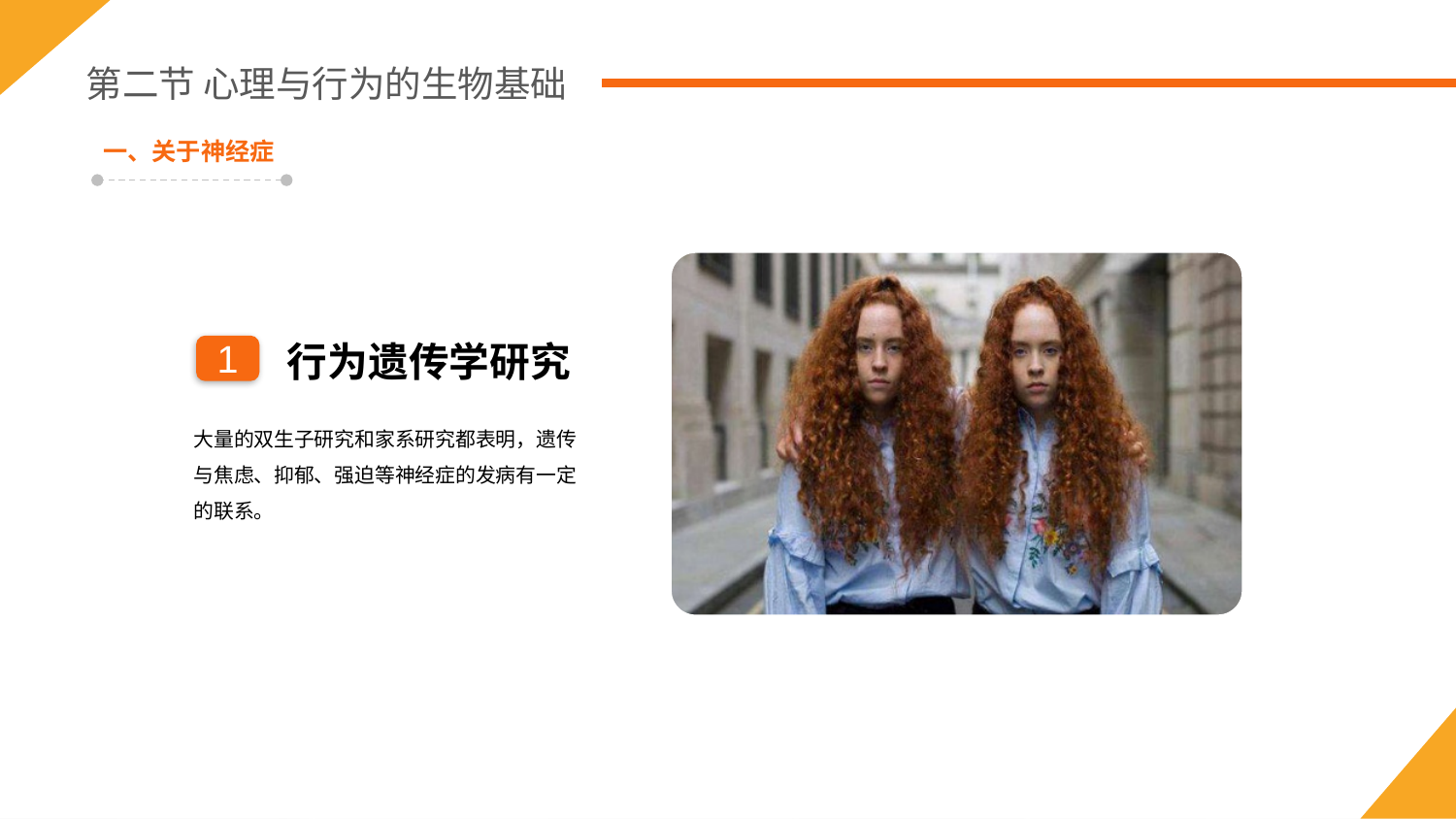

第二节 心理与行为的生物基础
一、关于神经症

行为遗传学研究
1
大量的双生子研究和家系研究都表明，遗传与焦虑、抑郁、强迫等神经症的发病有一定的联系。